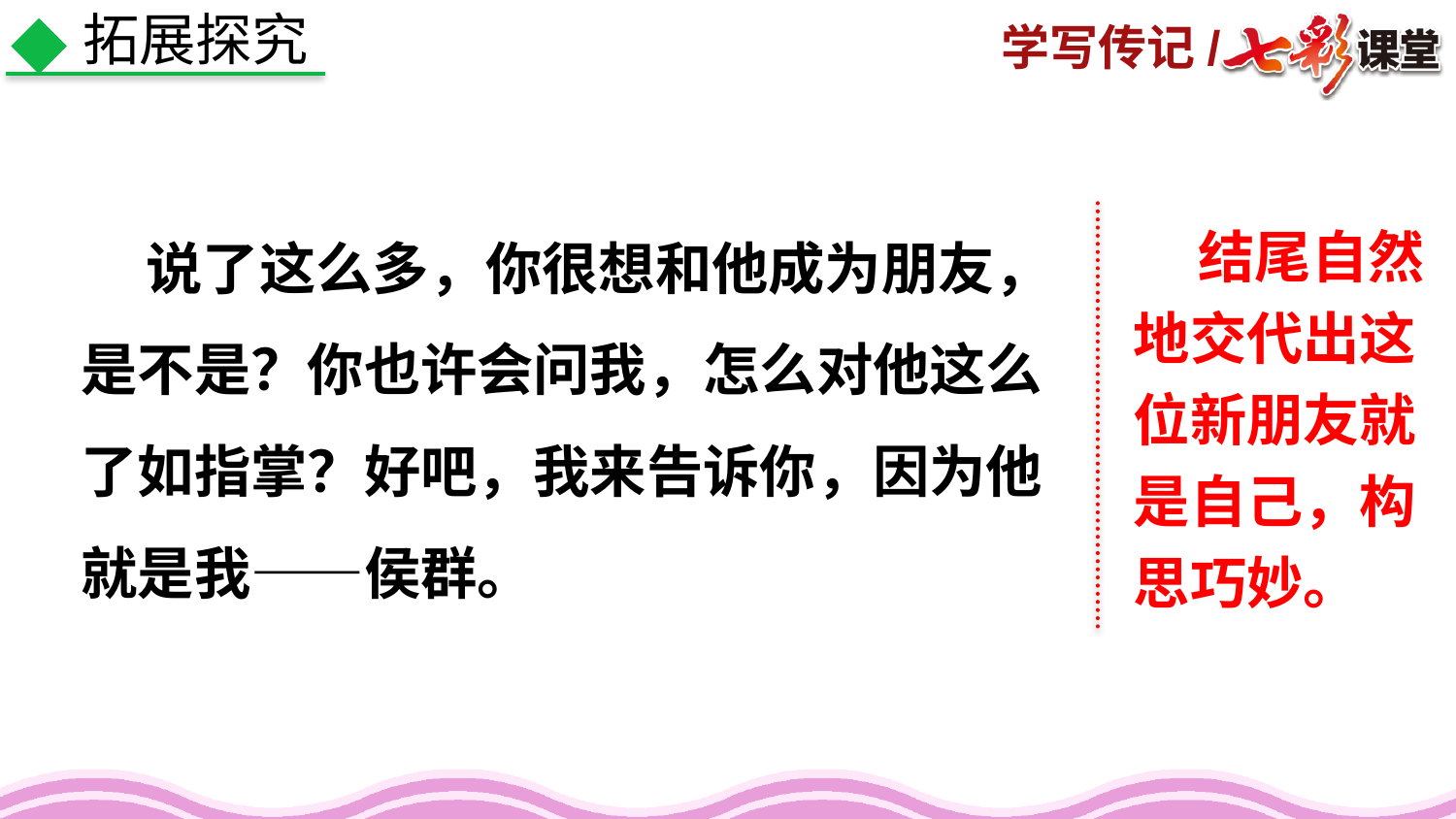

拓展探究

    说了这么多，你很想和他成为朋友，是不是？你也许会问我，怎么对他这么了如指掌？好吧，我来告诉你，因为他就是我——侯群。
    结尾自然地交代出这位新朋友就是自己，构思巧妙。